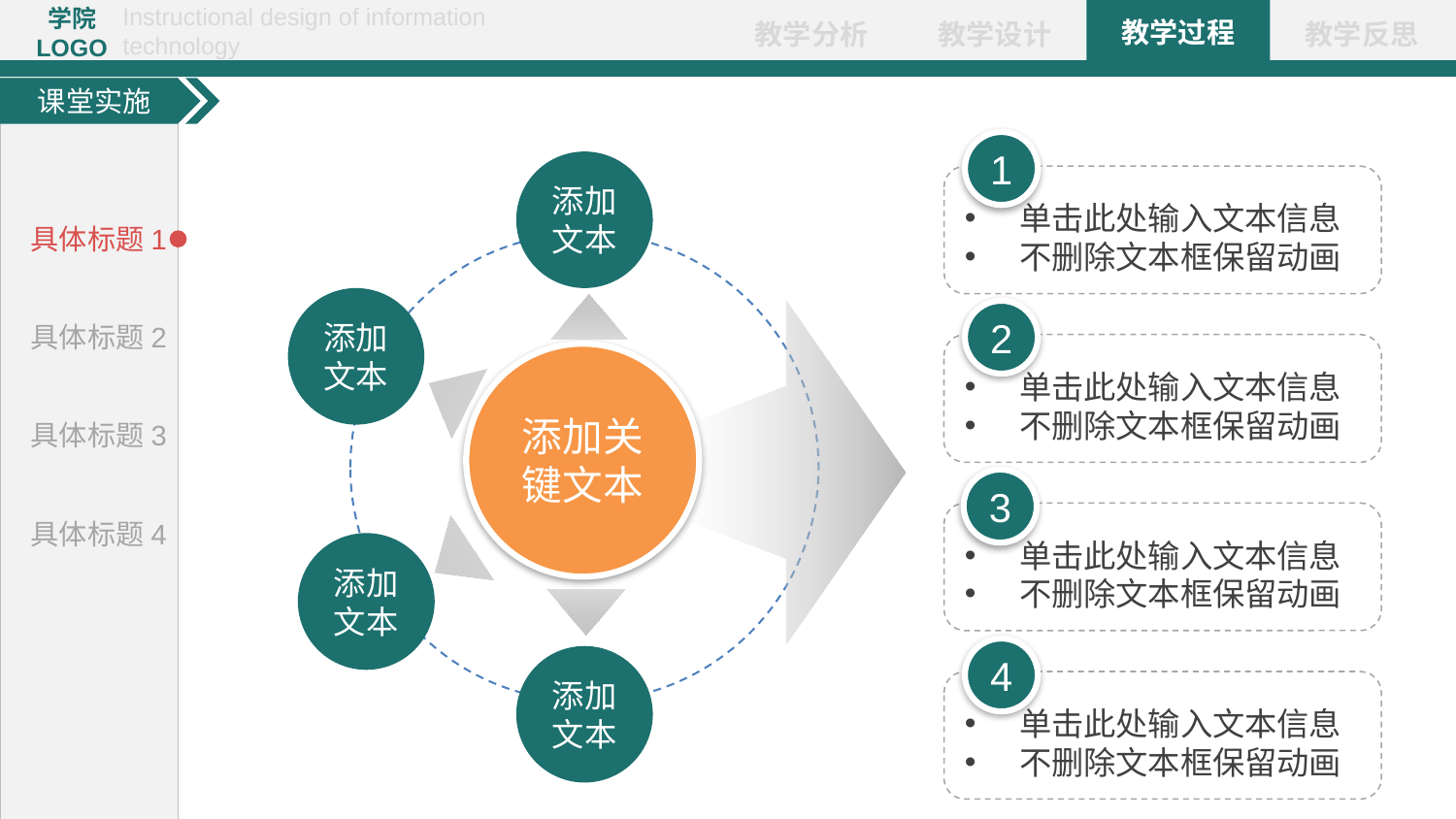

课堂实施

1
添加文本
单击此处输入文本信息
不删除文本框保留动画
具体标题1

添加文本

2
具体标题2
单击此处输入文本信息
不删除文本框保留动画
添加关键文本

具体标题3
3
单击此处输入文本信息
不删除文本框保留动画
具体标题4
添加文本

4
添加文本
单击此处输入文本信息
不删除文本框保留动画